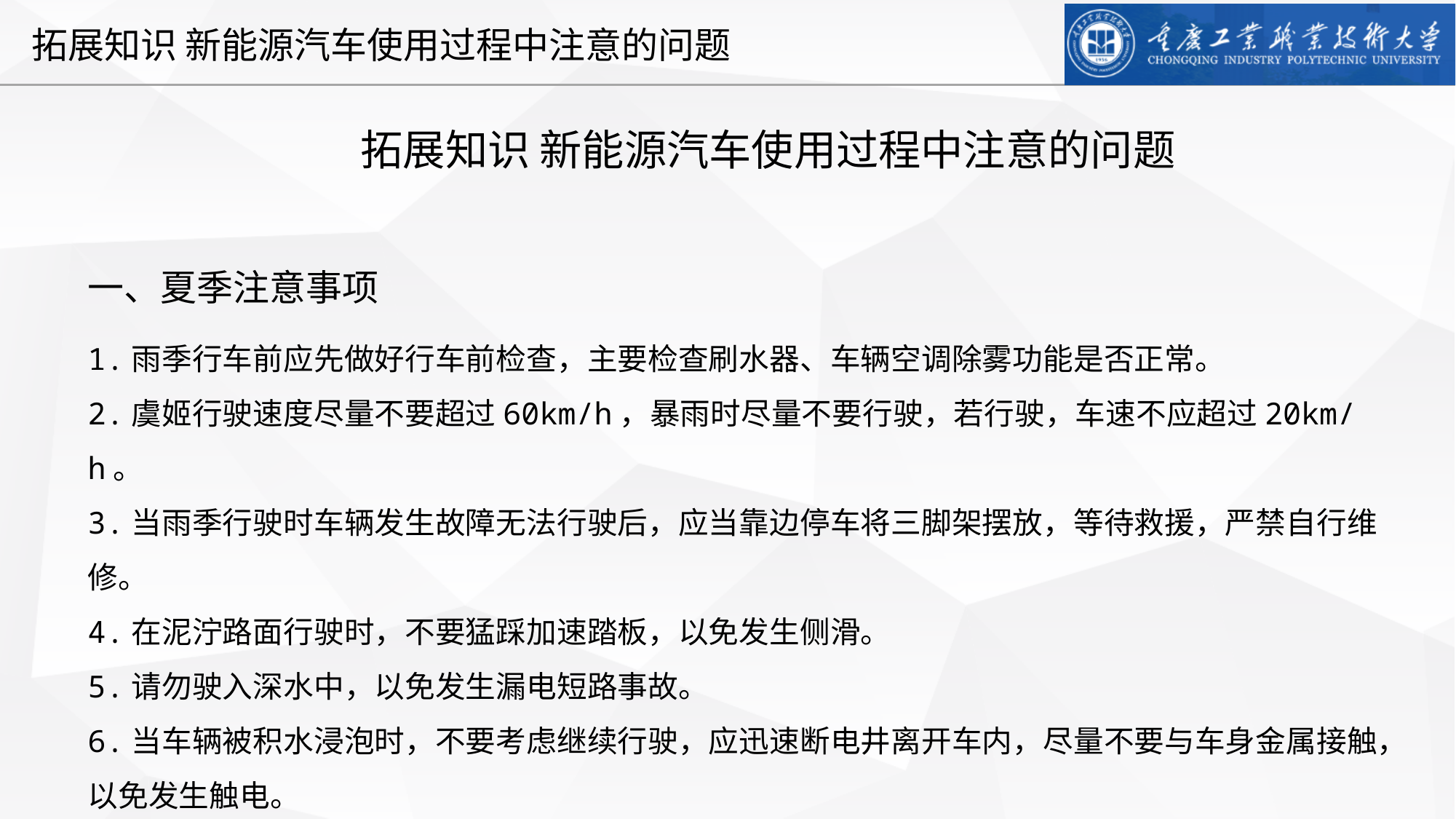

拓展知识 新能源汽车使用过程中注意的问题
一、夏季注意事项
1.雨季行车前应先做好行车前检查，主要检查刷水器、车辆空调除雾功能是否正常。
2.虞姬行驶速度尽量不要超过60km/h，暴雨时尽量不要行驶，若行驶，车速不应超过20km/h。
3.当雨季行驶时车辆发生故障无法行驶后，应当靠边停车将三脚架摆放，等待救援，严禁自行维修。
4.在泥泞路面行驶时，不要猛踩加速踏板，以免发生侧滑。
5.请勿驶入深水中，以免发生漏电短路事故。
6.当车辆被积水浸泡时，不要考虑继续行驶，应迅速断电井离开车内，尽量不要与车身金属接触，以免发生触电。